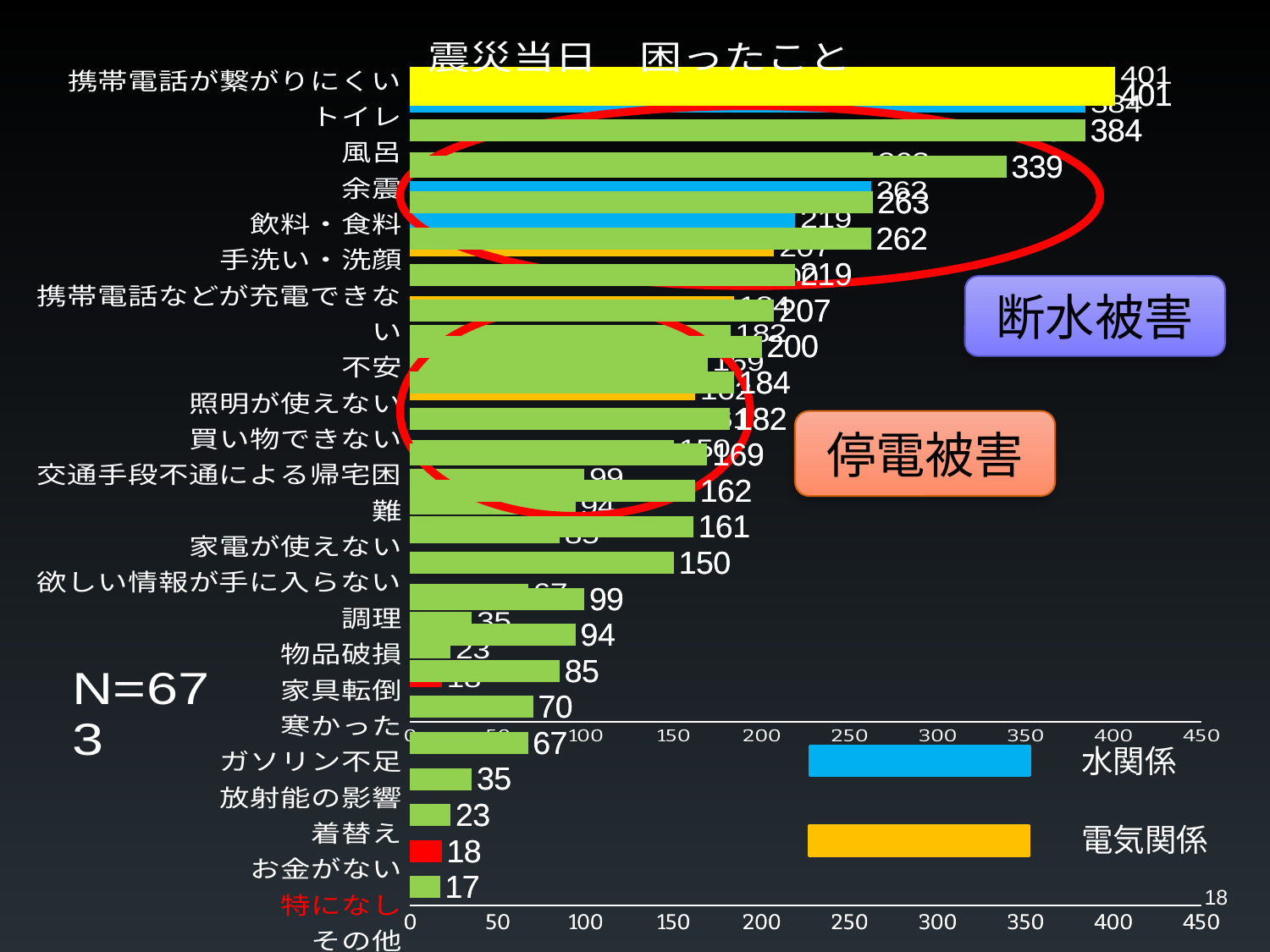

### Chart

| Category |  |
|---|---|
| その他 | 17.0 |
| 特に無し | 18.0 |
| お金がない | 23.0 |
| 着替え | 35.0 |
| 放射能の影響 | 67.0 |
| ガソリン不足 | 70.0 |
| 寒かった | 85.0 |
| 家具転倒 | 94.0 |
| 物品破損 | 99.0 |
| 調理 | 150.0 |
| 欲しい情報が手に入らない | 161.0 |
| 家電が使えない | 162.0 |
| 交通手段不通による帰宅困難 | 169.0 |
| 買い物できない | 182.0 |
| 照明が使えない | 184.0 |
| 不安 | 200.0 |
| 携帯電話などが充電できない | 207.0 |
| 手洗い・洗顔 | 219.0 |
| 飲料・食料 | 262.0 |
| 余震 | 263.0 |
| トイレ | 339.0 |
| 風呂 | 384.0 |
| 携帯電話が繋がりにくい | 401.0 |

### Chart

| Category |  |
|---|---|
| その他 | 17.0 |
| 特に無し | 18.0 |
| お金がない | 23.0 |
| 着替え | 35.0 |
| 放射能の影響 | 67.0 |
| ガソリン不足 | 70.0 |
| 寒かった | 85.0 |
| 家具転倒 | 94.0 |
| 物品破損 | 99.0 |
| 調理 | 150.0 |
| 欲しい情報が手に入らない | 161.0 |
| 家電が使えない | 162.0 |
| 交通手段不通による帰宅困難 | 169.0 |
| 買い物できない | 182.0 |
| 照明が使えない | 184.0 |
| 不安 | 200.0 |
| 携帯電話などが充電できない | 207.0 |
| 手洗い・洗顔 | 219.0 |
| 飲料・食料 | 262.0 |
| 余震 | 263.0 |
| トイレ | 339.0 |
| 風呂 | 384.0 |
| 携帯電話が繋がりにくい | 401.0 |

### Chart: 震災当日　困ったこと

| Category |  |
|---|---|
| その他 | 17.0 |
| 特に無し | 18.0 |
| お金がない | 23.0 |
| 着替え | 35.0 |
| 放射能の影響 | 67.0 |
| ガソリン不足 | 70.0 |
| 寒かった | 85.0 |
| 家具転倒 | 94.0 |
| 物品破損 | 99.0 |
| 調理 | 150.0 |
| 欲しい情報が手に入らない | 161.0 |
| 家電が使えない | 162.0 |
| 交通手段不通による帰宅困難 | 169.0 |
| 買い物できない | 182.0 |
| 照明が使えない | 184.0 |
| 不安 | 200.0 |
| 携帯電話などが充電できない | 207.0 |
| 手洗い・洗顔 | 219.0 |
| 飲料・食料 | 262.0 |
| 余震 | 263.0 |
| トイレ | 339.0 |
| 風呂 | 384.0 |
| 携帯電話が繋がりにくい | 401.0 |
断水被害

停電被害
水関係

電気関係

18

### Chart

| Category |  |
|---|---|
| その他 | 17.0 |
| 特に無し | 18.0 |
| お金がない | 23.0 |
| 着替え | 35.0 |
| 放射能の影響 | 67.0 |
| ガソリン不足 | 70.0 |
| 寒かった | 85.0 |
| 家具転倒 | 94.0 |
| 物品破損 | 99.0 |
| 調理 | 150.0 |
| 欲しい情報が手に入らない | 161.0 |
| 家電が使えない | 162.0 |
| 交通手段不通による帰宅困難 | 169.0 |
| 買い物できない | 182.0 |
| 照明が使えない | 184.0 |
| 不安 | 200.0 |
| 携帯電話などが充電できない | 207.0 |
| 手洗い・洗顔 | 219.0 |
| 飲料・食料 | 262.0 |
| 余震 | 263.0 |
| トイレ | 339.0 |
| 風呂 | 384.0 |
| 携帯電話が繋がりにくい | 401.0 |